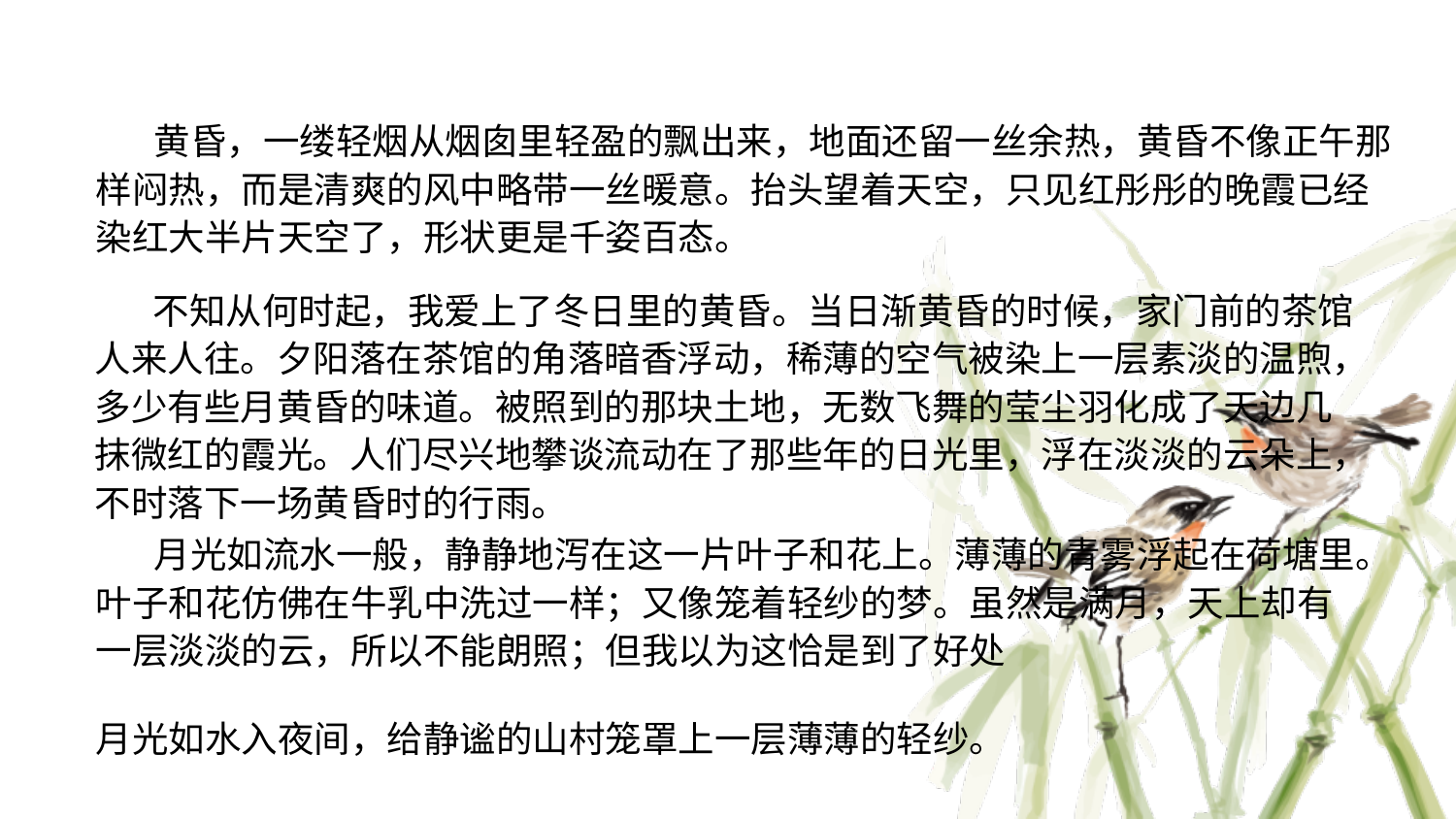

黄昏，一缕轻烟从烟囱里轻盈的飘出来，地面还留一丝余热，黄昏不像正午那样闷热，而是清爽的风中略带一丝暖意。抬头望着天空，只见红彤彤的晚霞已经染红大半片天空了，形状更是千姿百态。
      不知从何时起，我爱上了冬日里的黄昏。当日渐黄昏的时候，家门前的茶馆人来人往。夕阳落在茶馆的角落暗香浮动，稀薄的空气被染上一层素淡的温煦，多少有些月黄昏的味道。被照到的那块土地，无数飞舞的莹尘羽化成了天边几抹微红的霞光。人们尽兴地攀谈流动在了那些年的日光里，浮在淡淡的云朵上，不时落下一场黄昏时的行雨。
      月光如流水一般，静静地泻在这一片叶子和花上。薄薄的青雾浮起在荷塘里。叶子和花仿佛在牛乳中洗过一样；又像笼着轻纱的梦。虽然是满月，天上却有一层淡淡的云，所以不能朗照；但我以为这恰是到了好处
月光如水入夜间，给静谧的山村笼罩上一层薄薄的轻纱。